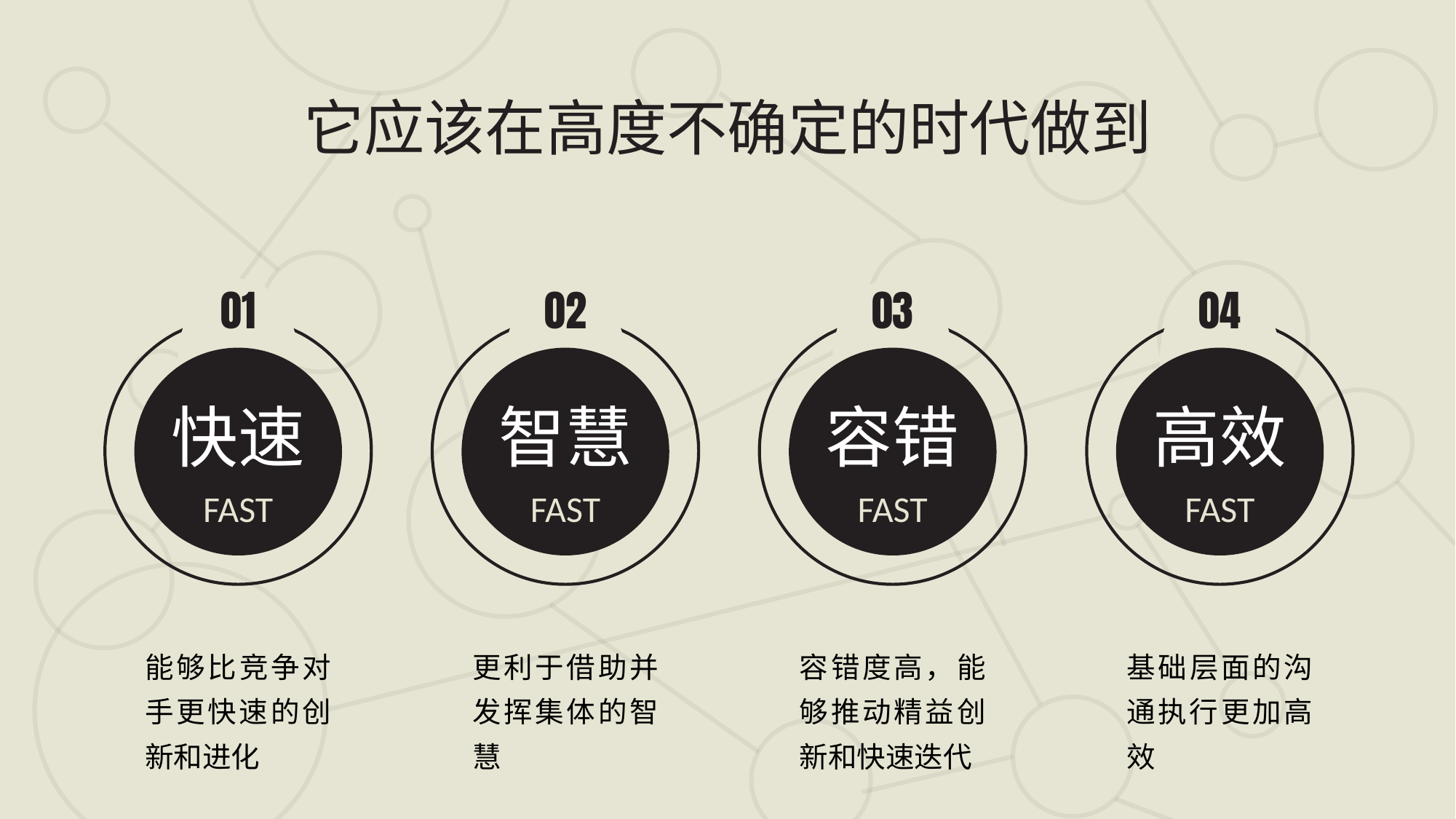

它应该在高度不确定的时代做到

01
快速
FAST

02
智慧
FAST

03
容错
FAST

04
高效
FAST
能够比竞争对手更快速的创新和进化
更利于借助并发挥集体的智慧
容错度高，能够推动精益创新和快速迭代
基础层面的沟通执行更加高效